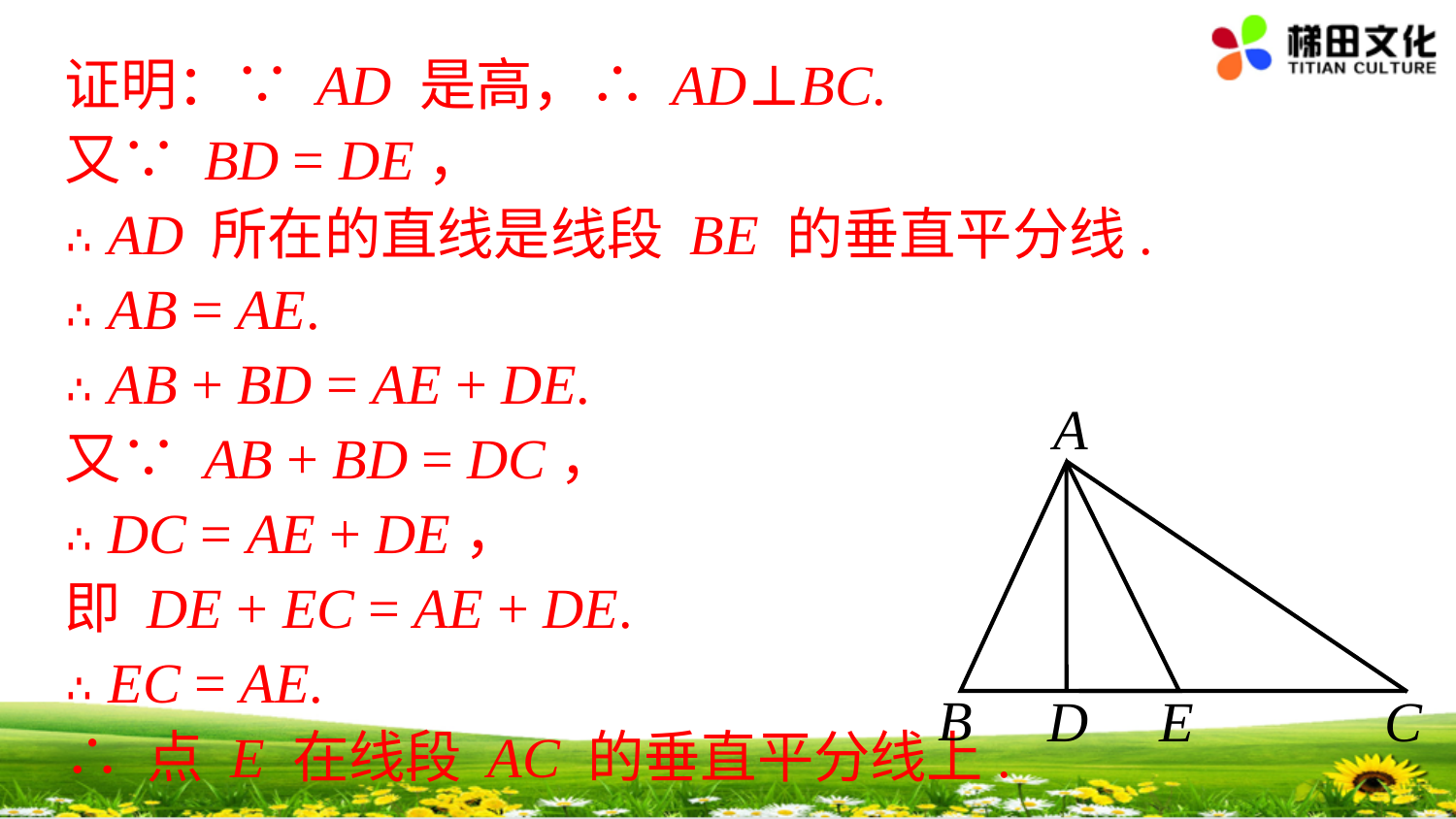

证明：∵ AD 是高，∴ AD⊥BC.
又∵ BD = DE，
∴ AD 所在的直线是线段 BE 的垂直平分线.
∴ AB = AE.
∴ AB + BD = AE + DE.
又∵ AB + BD = DC，
∴ DC = AE + DE，
即 DE + EC = AE + DE.
∴ EC = AE.
∴ 点 E 在线段 AC 的垂直平分线上.
A

B
D
C

E